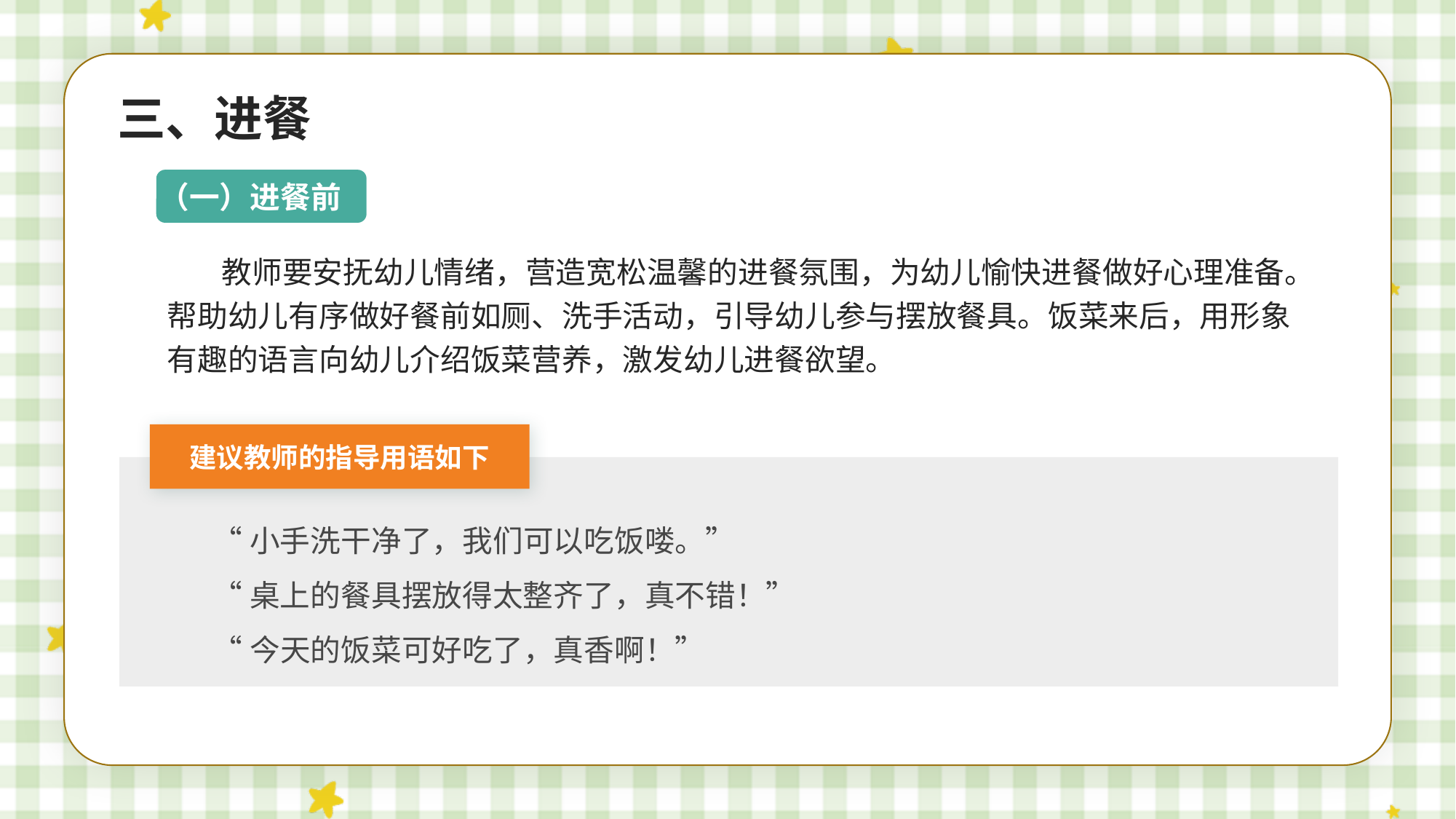

三、进餐
（一）进餐前
教师要安抚幼儿情绪，营造宽松温馨的进餐氛围，为幼儿愉快进餐做好心理准备。帮助幼儿有序做好餐前如厕、洗手活动，引导幼儿参与摆放餐具。饭菜来后，用形象有趣的语言向幼儿介绍饭菜营养，激发幼儿进餐欲望。
建议教师的指导用语如下
“小手洗干净了，我们可以吃饭喽。”
“桌上的餐具摆放得太整齐了，真不错！”
“今天的饭菜可好吃了，真香啊！”